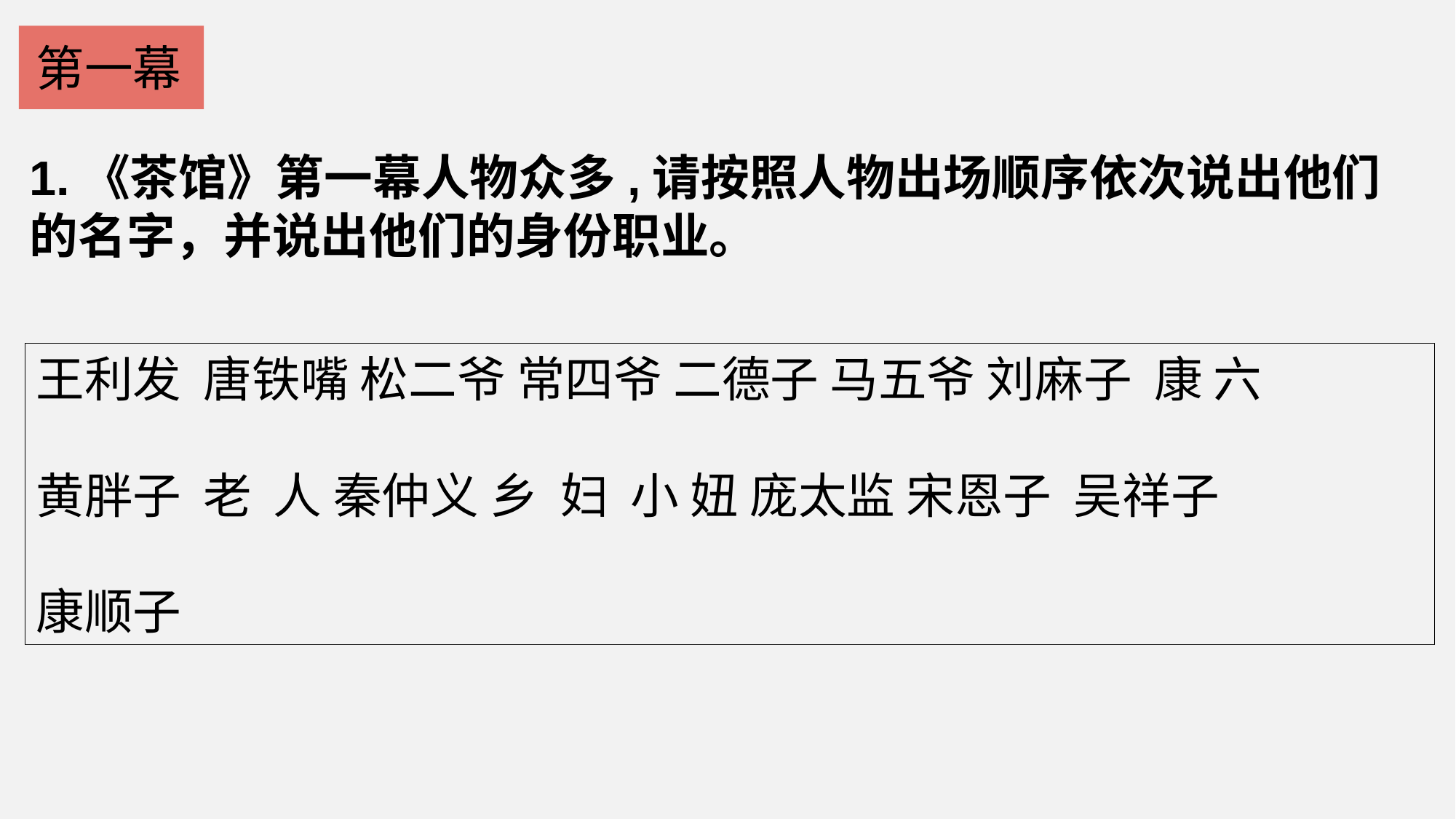

第一幕
1.《茶馆》第一幕人物众多,请按照人物出场顺序依次说出他们的名字，并说出他们的身份职业。
王利发  唐铁嘴 松二爷 常四爷 二德子 马五爷 刘麻子  康 六

黄胖子  老  人 秦仲义 乡  妇  小 妞 庞太监 宋恩子  吴祥子

康顺子